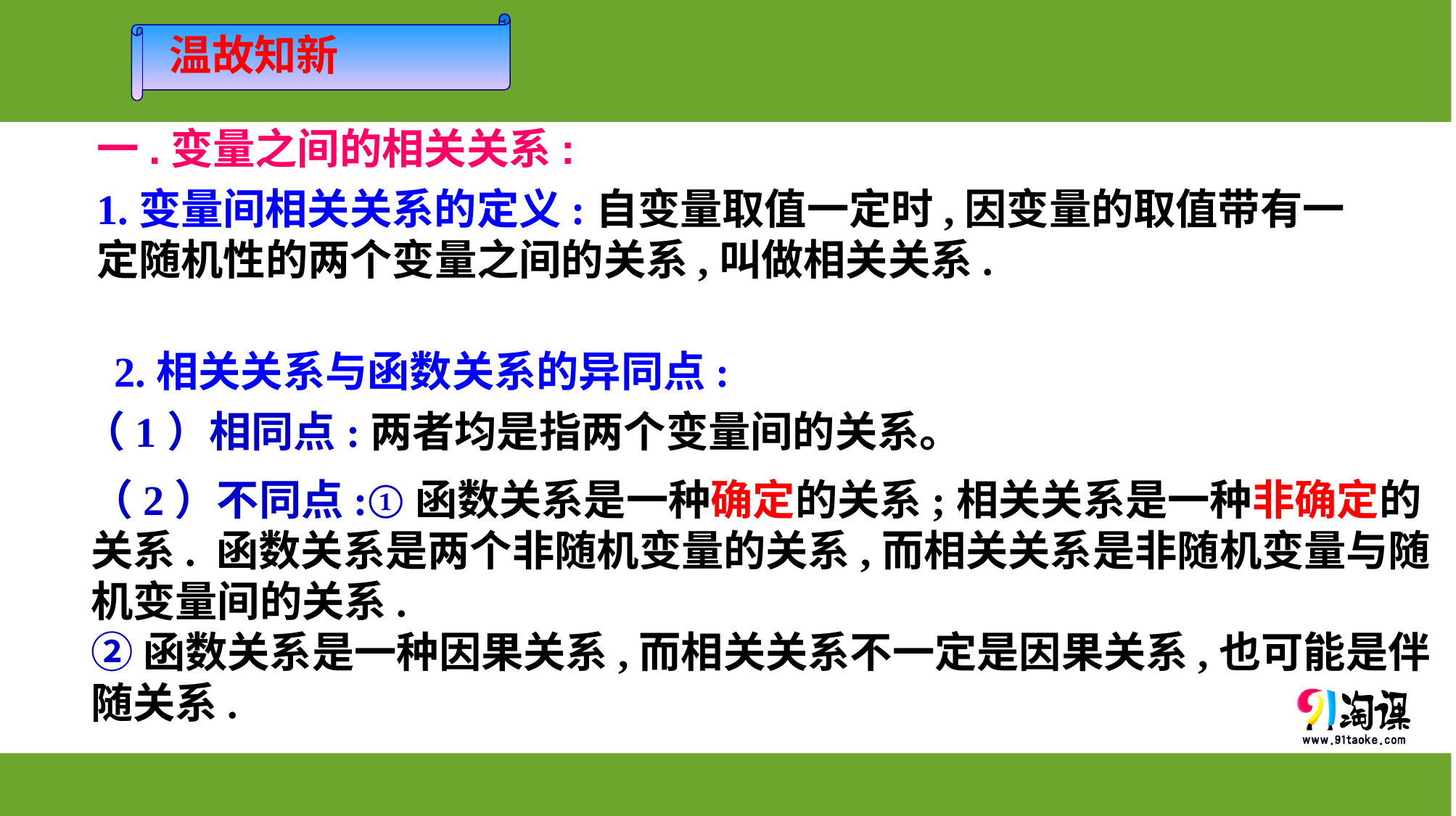

温故知新
一.变量之间的相关关系:
1.变量间相关关系的定义:自变量取值一定时,因变量的取值带有一定随机性的两个变量之间的关系,叫做相关关系.
2.相关关系与函数关系的异同点:
（1）相同点:两者均是指两个变量间的关系。
（2）不同点:①函数关系是一种确定的关系;相关关系是一种非确定的关系. 函数关系是两个非随机变量的关系,而相关关系是非随机变量与随机变量间的关系.
②函数关系是一种因果关系,而相关关系不一定是因果关系,也可能是伴随关系.